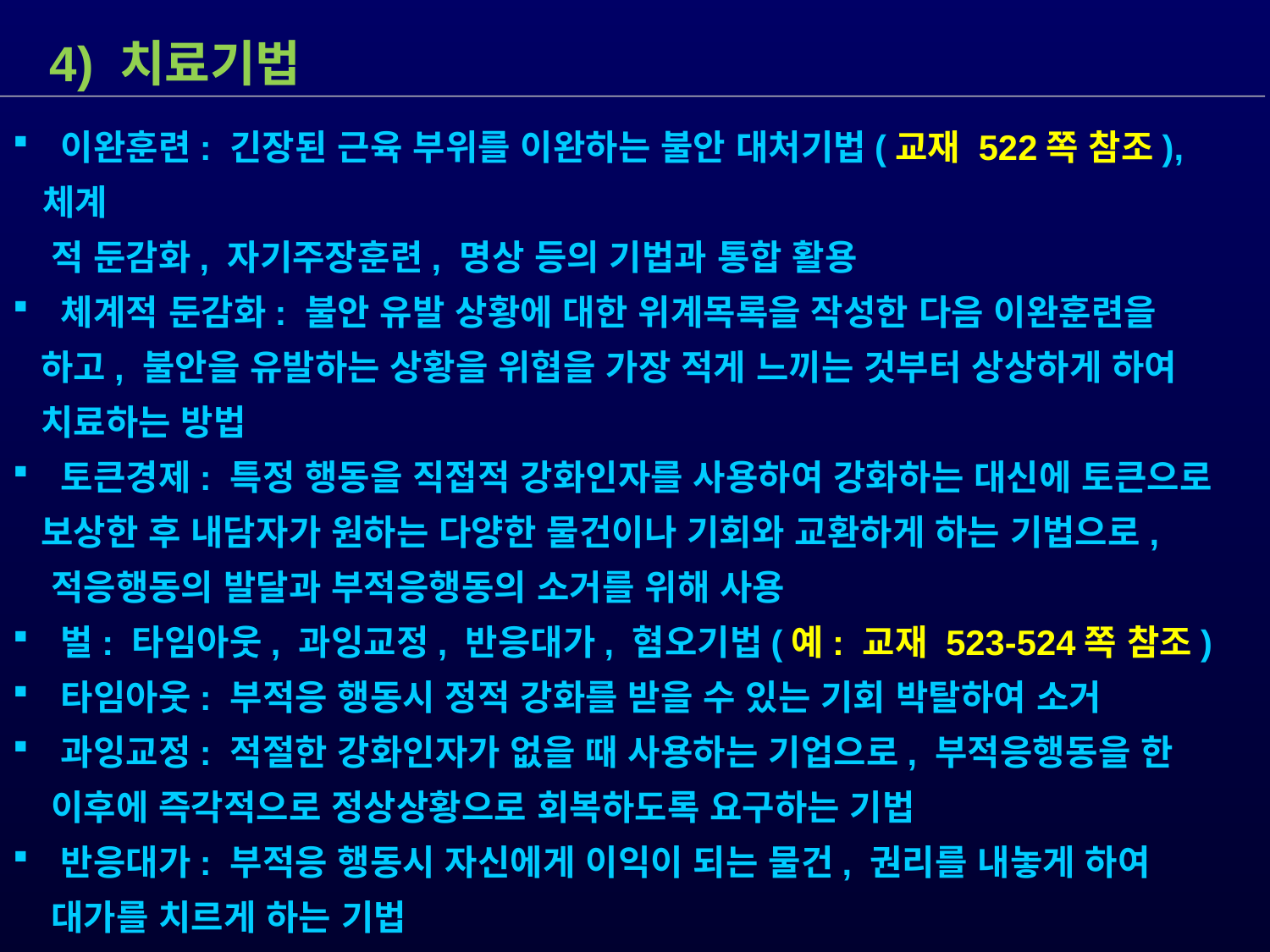

4) 치료기법

 이완훈련: 긴장된 근육 부위를 이완하는 불안 대처기법(교재 522쪽 참조), 체계
   적 둔감화, 자기주장훈련, 명상 등의 기법과 통합 활용
 체계적 둔감화: 불안 유발 상황에 대한 위계목록을 작성한 다음 이완훈련을
  하고, 불안을 유발하는 상황을 위협을 가장 적게 느끼는 것부터 상상하게 하여
  치료하는 방법
 토큰경제: 특정 행동을 직접적 강화인자를 사용하여 강화하는 대신에 토큰으로
  보상한 후 내담자가 원하는 다양한 물건이나 기회와 교환하게 하는 기법으로,
   적응행동의 발달과 부적응행동의 소거를 위해 사용
 벌: 타임아웃, 과잉교정, 반응대가, 혐오기법(예: 교재 523-524쪽 참조)
 타임아웃: 부적응 행동시 정적 강화를 받을 수 있는 기회 박탈하여 소거
 과잉교정: 적절한 강화인자가 없을 때 사용하는 기업으로, 부적응행동을 한
   이후에 즉각적으로 정상상황으로 회복하도록 요구하는 기법
 반응대가: 부적응 행동시 자신에게 이익이 되는 물건, 권리를 내놓게 하여
   대가를 치르게 하는 기법
 혐오기법: 부적응 행동시 고통스러운 혐오자극을 가하여 소거하는 기법